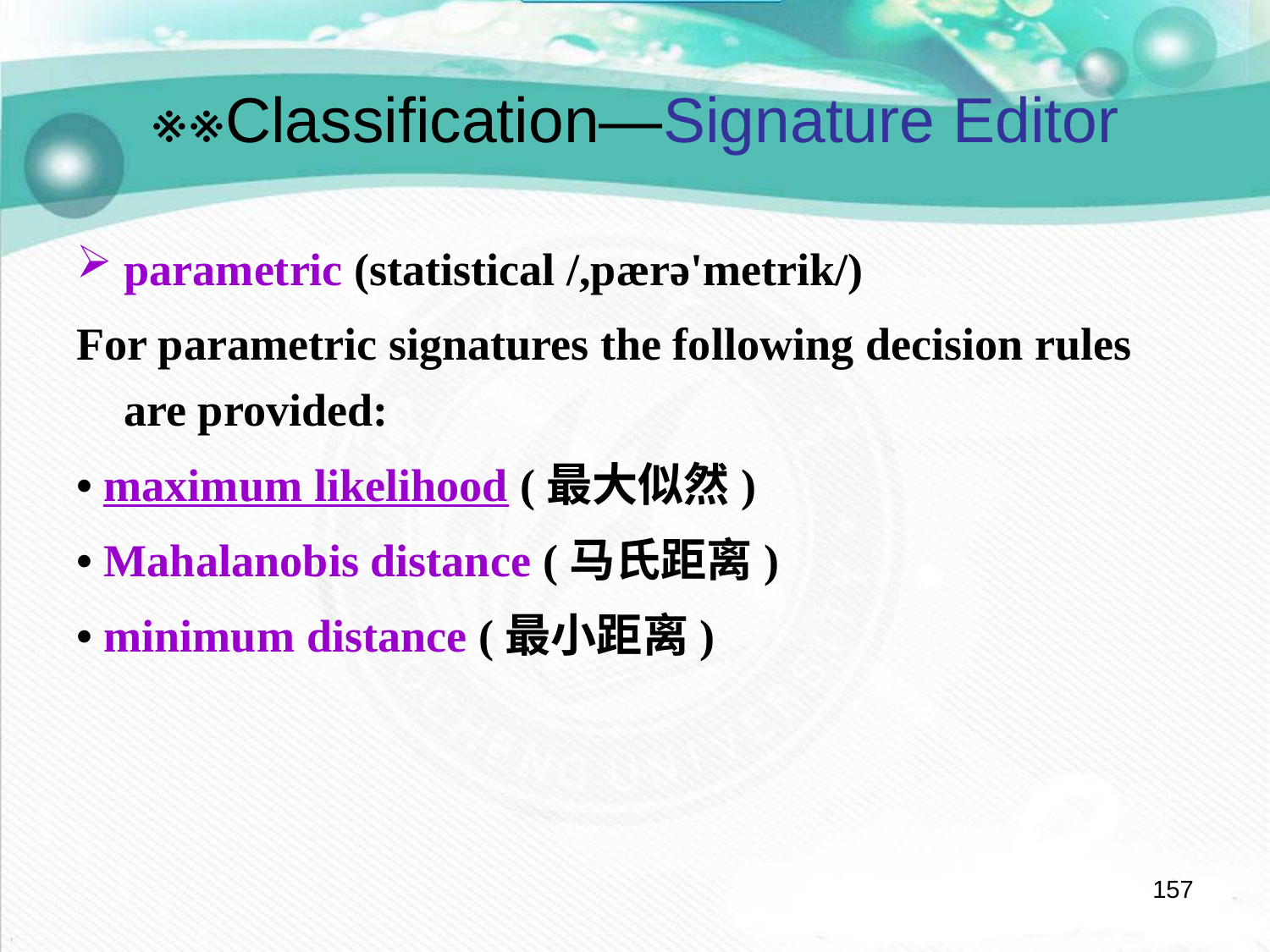

# ※※Classification—Signature Editor
parametric (statistical /,pærə'metrik/)
For parametric signatures the following decision rules are provided:
• maximum likelihood (最大似然)
• Mahalanobis distance (马氏距离)
• minimum distance (最小距离)
157